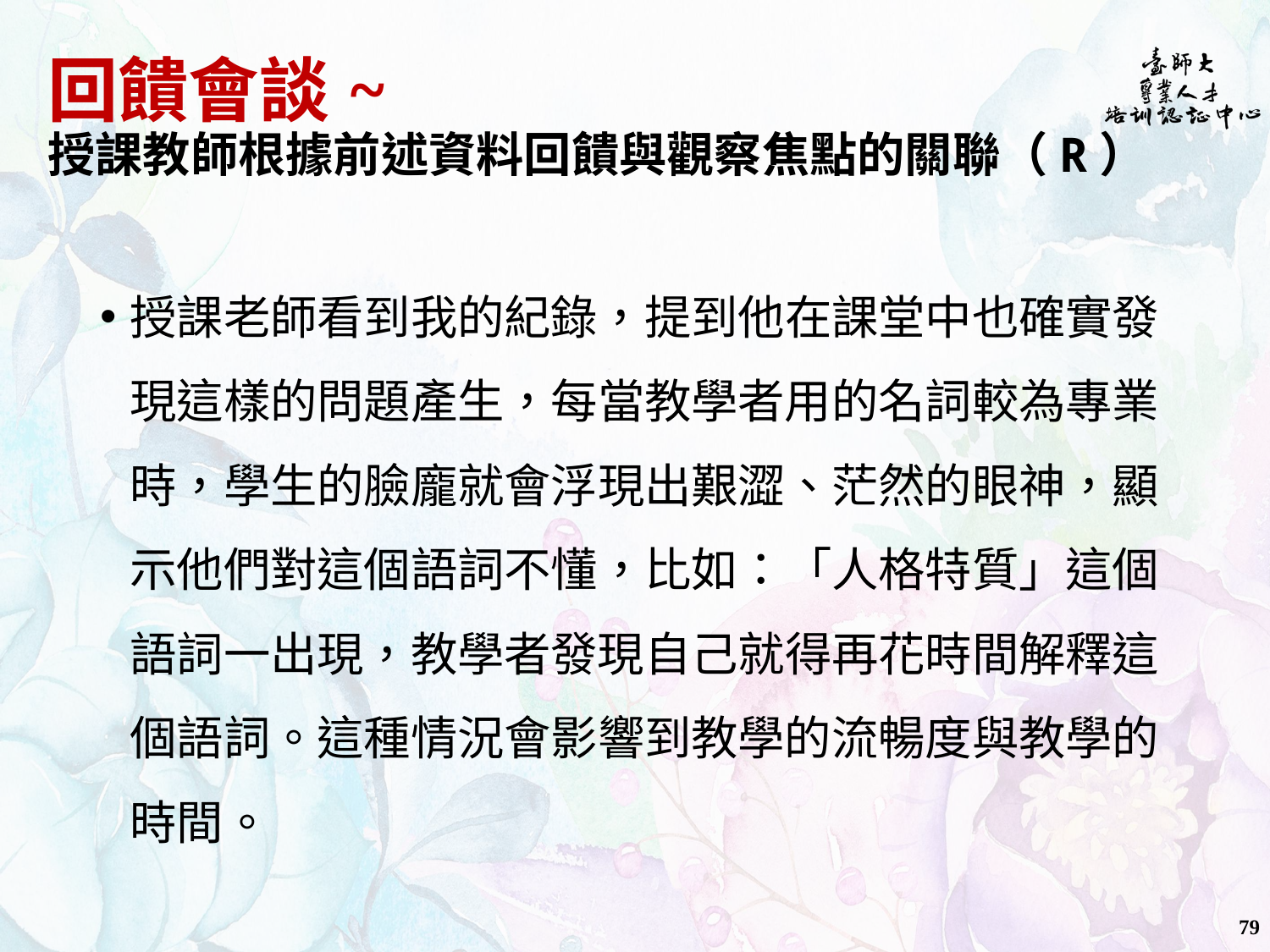

# 回饋會談~ 授課教師根據前述資料回饋與觀察焦點的關聯（R）
授課老師看到我的紀錄，提到他在課堂中也確實發現這樣的問題產生，每當教學者用的名詞較為專業時，學生的臉龐就會浮現出艱澀、茫然的眼神，顯示他們對這個語詞不懂，比如：「人格特質」這個語詞一出現，教學者發現自己就得再花時間解釋這個語詞。這種情況會影響到教學的流暢度與教學的時間。
79